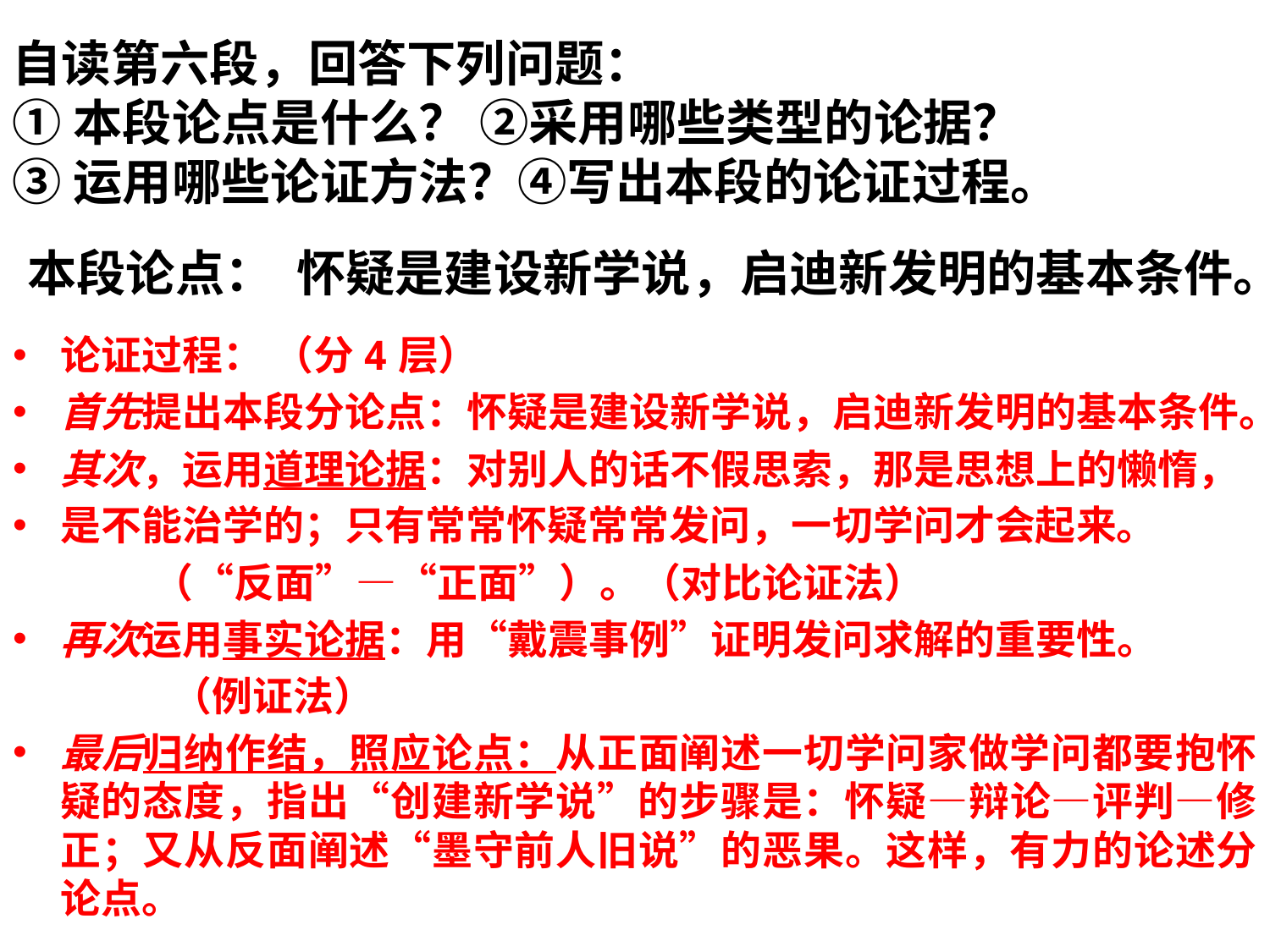

自读第六段，回答下列问题：
①本段论点是什么？ ②采用哪些类型的论据？
③运用哪些论证方法？④写出本段的论证过程。
#
本段论点：  怀疑是建设新学说，启迪新发明的基本条件。
论证过程： （分4层）
首先提出本段分论点：怀疑是建设新学说，启迪新发明的基本条件。
其次，运用道理论据：对别人的话不假思索，那是思想上的懒惰，
是不能治学的；只有常常怀疑常常发问，一切学问才会起来。
              （“反面”—“正面”）。（对比论证法）
再次运用事实论据：用“戴震事例”证明发问求解的重要性。
                （例证法）
最后归纳作结，照应论点：从正面阐述一切学问家做学问都要抱怀疑的态度，指出“创建新学说”的步骤是：怀疑—辩论—评判—修正；又从反面阐述“墨守前人旧说”的恶果。这样，有力的论述分论点。